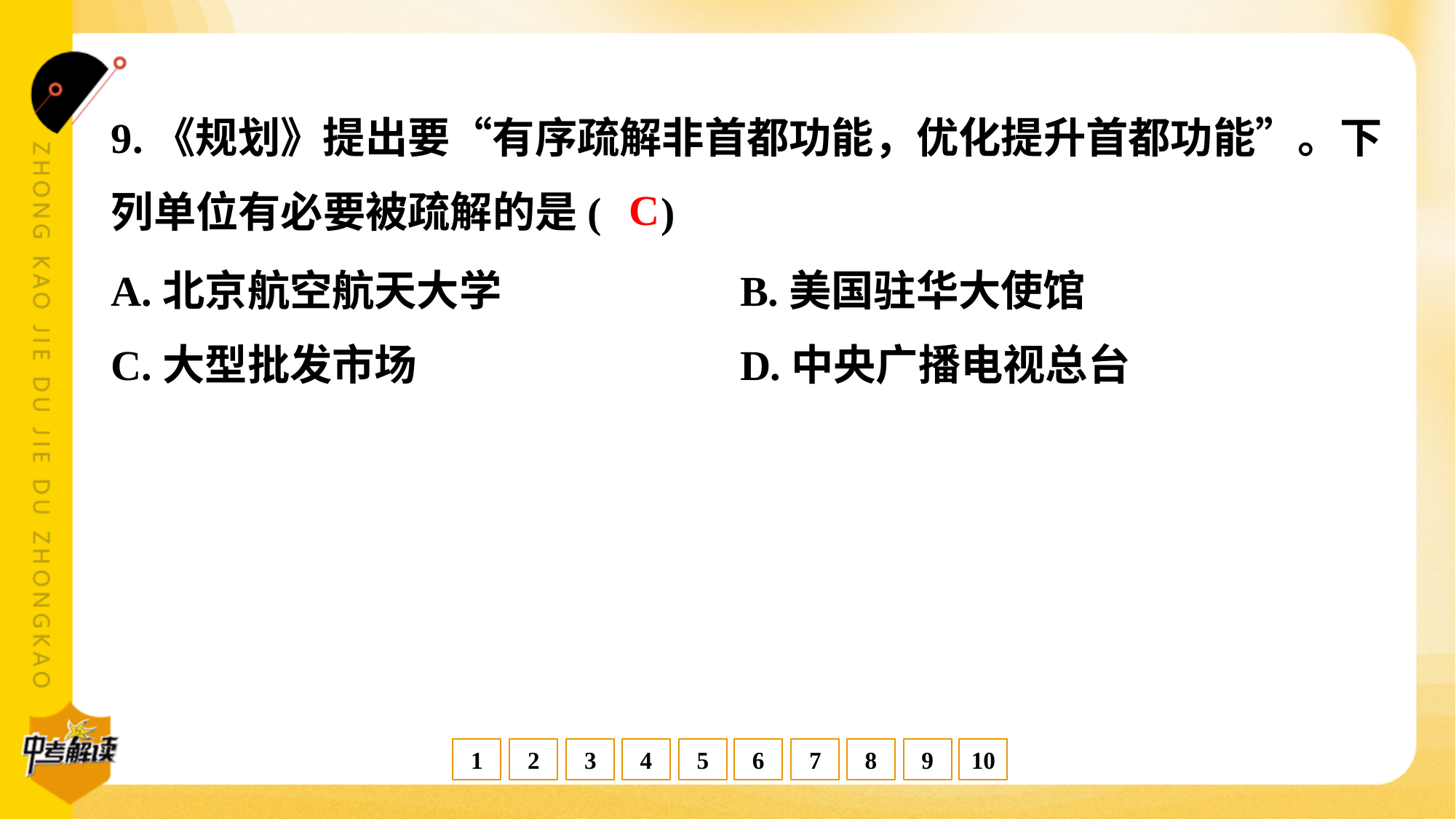

9.《规划》提出要“有序疏解非首都功能，优化提升首都功能”。下
列单位有必要被疏解的是(     )
C
A.北京航空航天大学	B.美国驻华大使馆
C.大型批发市场	D.中央广播电视总台